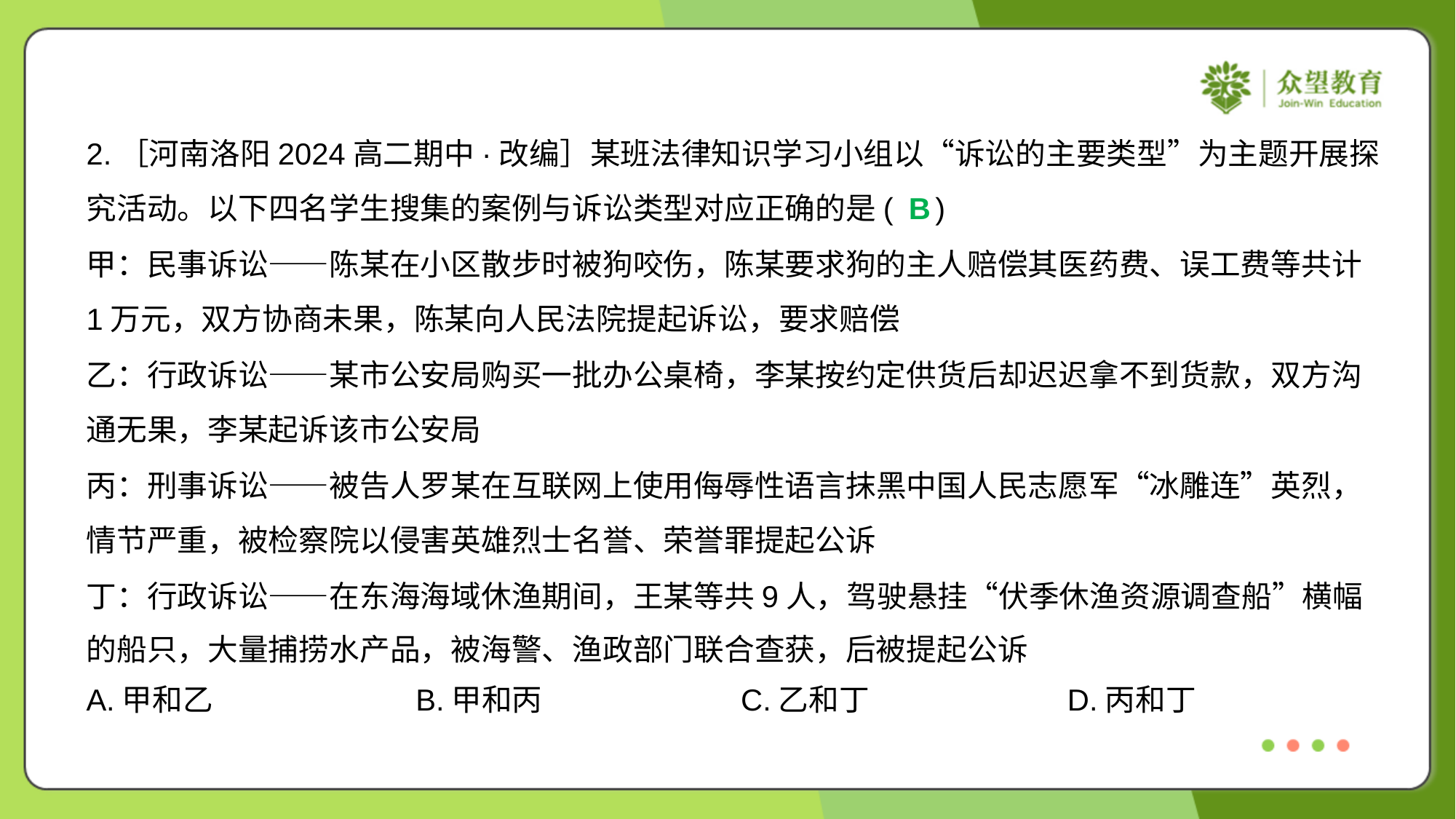

2.［河南洛阳2024高二期中·改编］某班法律知识学习小组以“诉讼的主要类型”为主题开展探
究活动。以下四名学生搜集的案例与诉讼类型对应正确的是(     )
甲：民事诉讼——陈某在小区散步时被狗咬伤，陈某要求狗的主人赔偿其医药费、误工费等共计
1万元，双方协商未果，陈某向人民法院提起诉讼，要求赔偿
乙：行政诉讼——某市公安局购买一批办公桌椅，李某按约定供货后却迟迟拿不到货款，双方沟
通无果，李某起诉该市公安局
丙：刑事诉讼——被告人罗某在互联网上使用侮辱性语言抹黑中国人民志愿军“冰雕连”英烈，
情节严重，被检察院以侵害英雄烈士名誉、荣誉罪提起公诉
丁：行政诉讼——在东海海域休渔期间，王某等共9人，驾驶悬挂“伏季休渔资源调查船”横幅
的船只，大量捕捞水产品，被海警、渔政部门联合查获，后被提起公诉
B
A.甲和乙	B.甲和丙	C.乙和丁	D.丙和丁